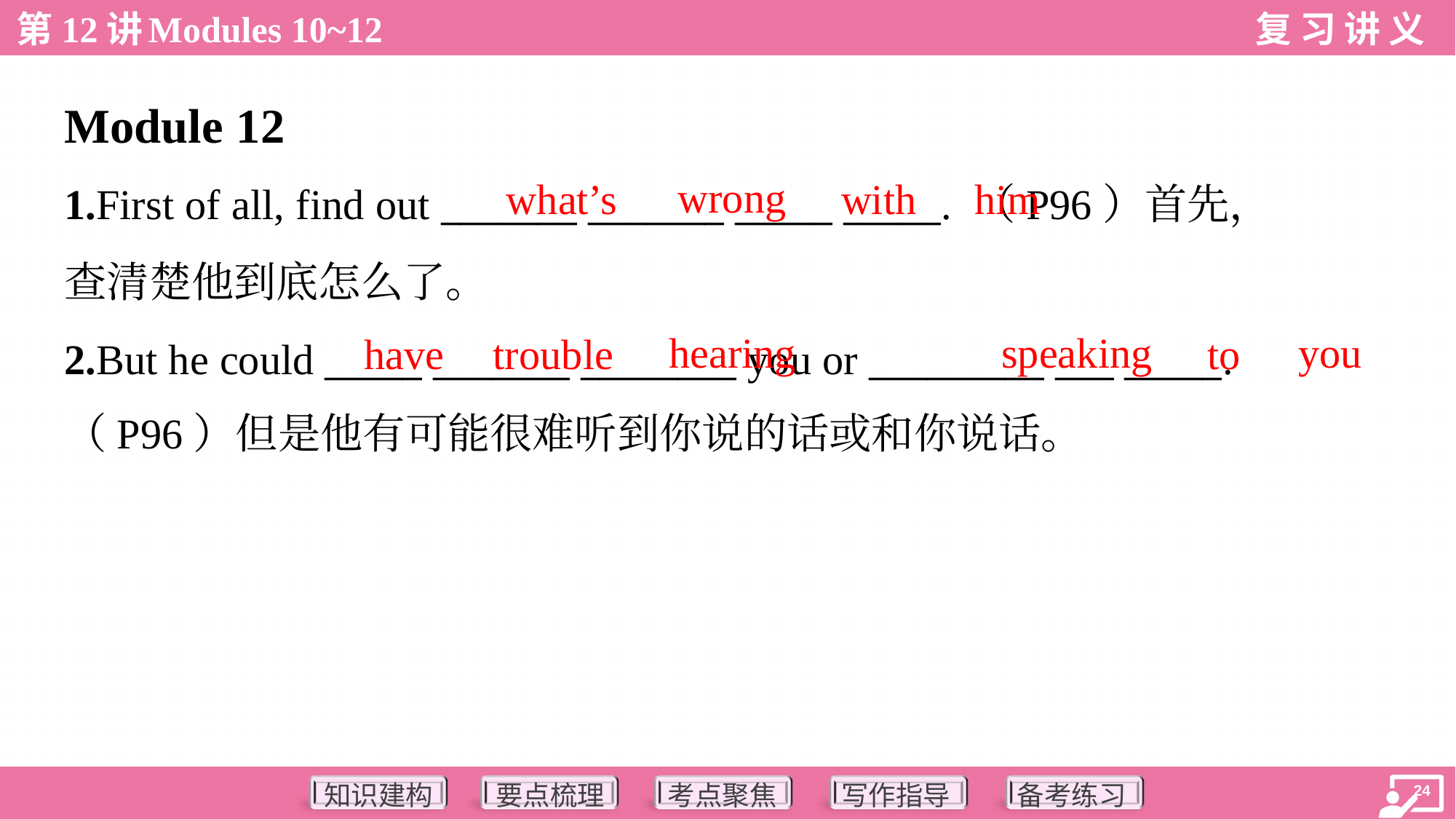

Module 12
wrong
what’s
with
him
1.First of all, find out _______ _______ _____ _____. （P96）首先，
查清楚他到底怎么了。
2.But he could _____ _______ ________ you or _________ ___ _____.
（P96）但是他有可能很难听到你说的话或和你说话。
hearing
speaking
you
have
trouble
to